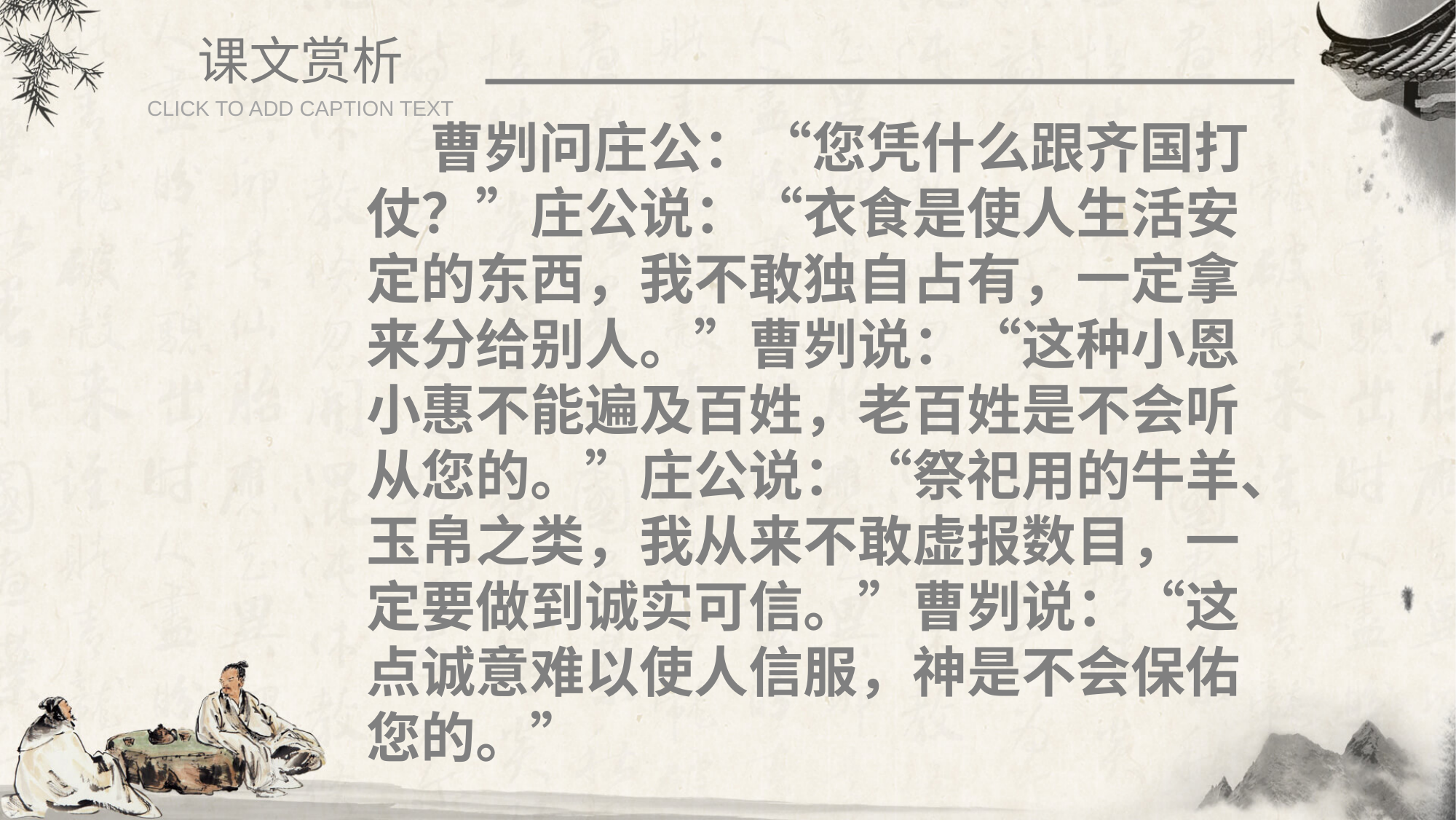

课文赏析

CLICK TO ADD CAPTION TEXT
    曹刿问庄公：“您凭什么跟齐国打仗？”庄公说：“衣食是使人生活安定的东西，我不敢独自占有，一定拿来分给别人。”曹刿说：“这种小恩小惠不能遍及百姓，老百姓是不会听从您的。”庄公说：“祭祀用的牛羊、玉帛之类，我从来不敢虚报数目，一定要做到诚实可信。”曹刿说：“这点诚意难以使人信服，神是不会保佑您的。”